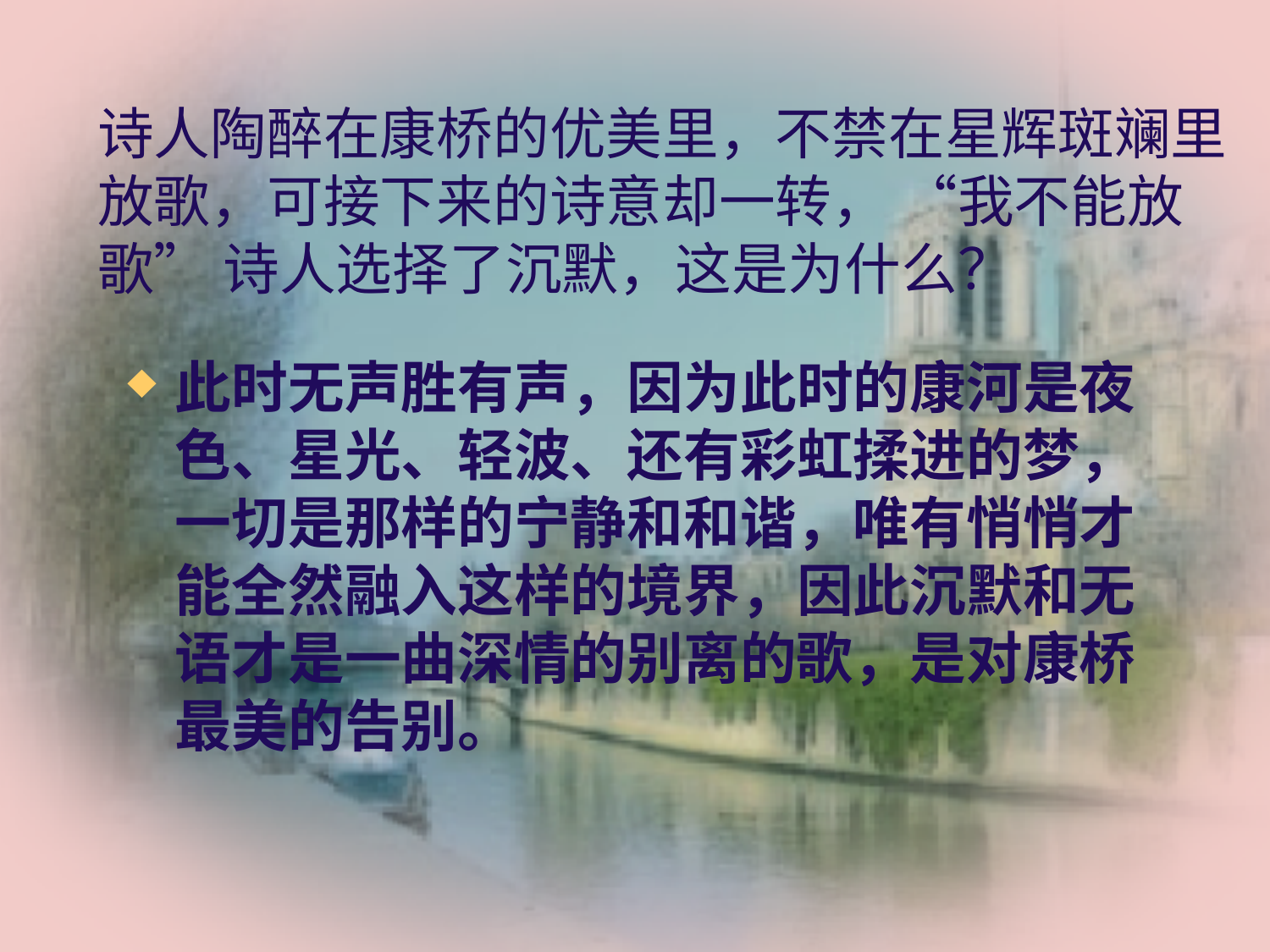

# 诗人陶醉在康桥的优美里，不禁在星辉斑斓里放歌，可接下来的诗意却一转， “我不能放歌” 诗人选择了沉默，这是为什么？
此时无声胜有声，因为此时的康河是夜色、星光、轻波、还有彩虹揉进的梦，一切是那样的宁静和和谐，唯有悄悄才能全然融入这样的境界，因此沉默和无语才是一曲深情的别离的歌，是对康桥最美的告别。